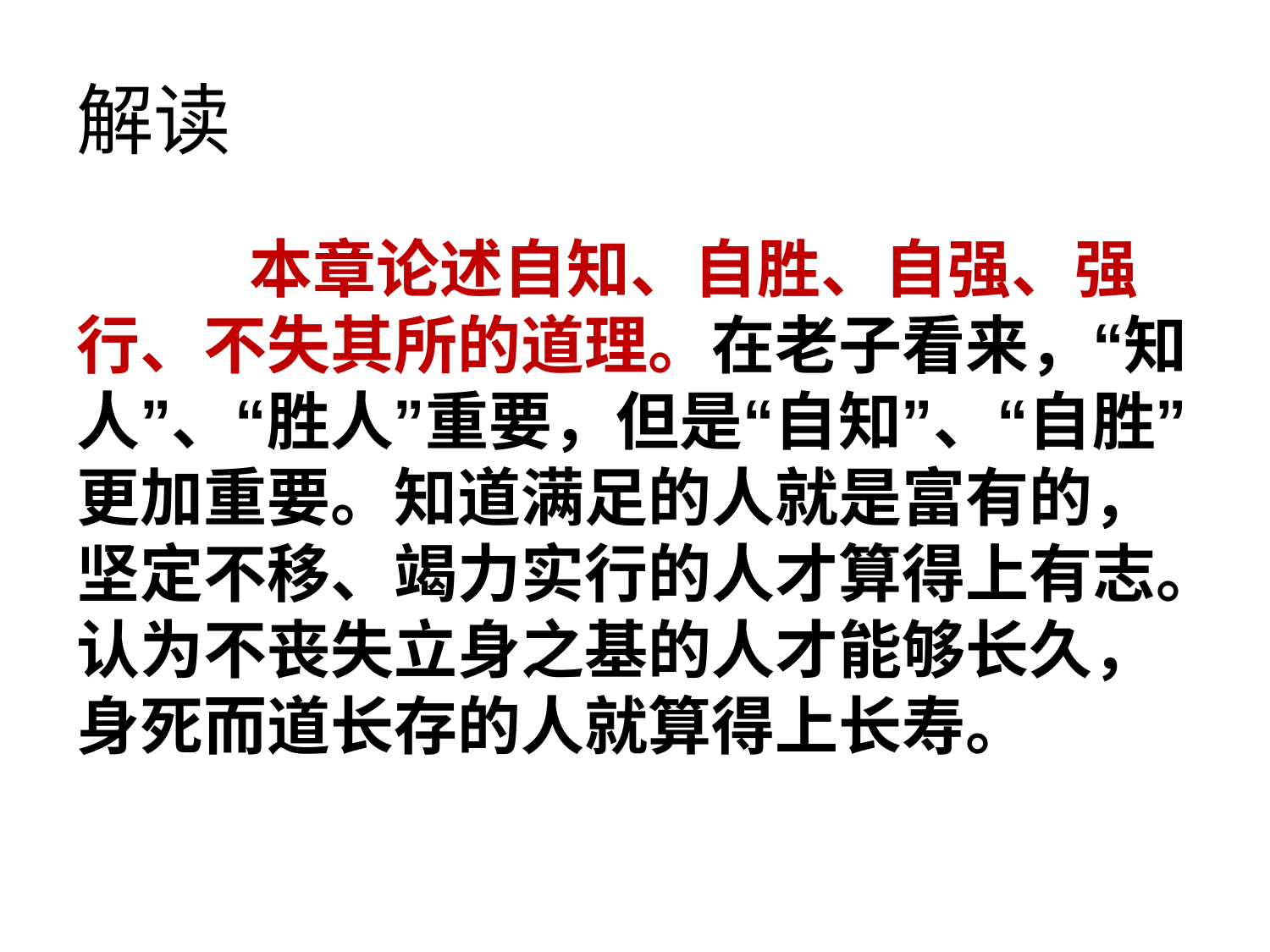

# 解读
         本章论述自知、自胜、自强、强行、不失其所的道理。在老子看来，“知人”、“胜人”重要，但是“自知”、“自胜”更加重要。知道满足的人就是富有的，坚定不移、竭力实行的人才算得上有志。认为不丧失立身之基的人才能够长久，身死而道长存的人就算得上长寿。